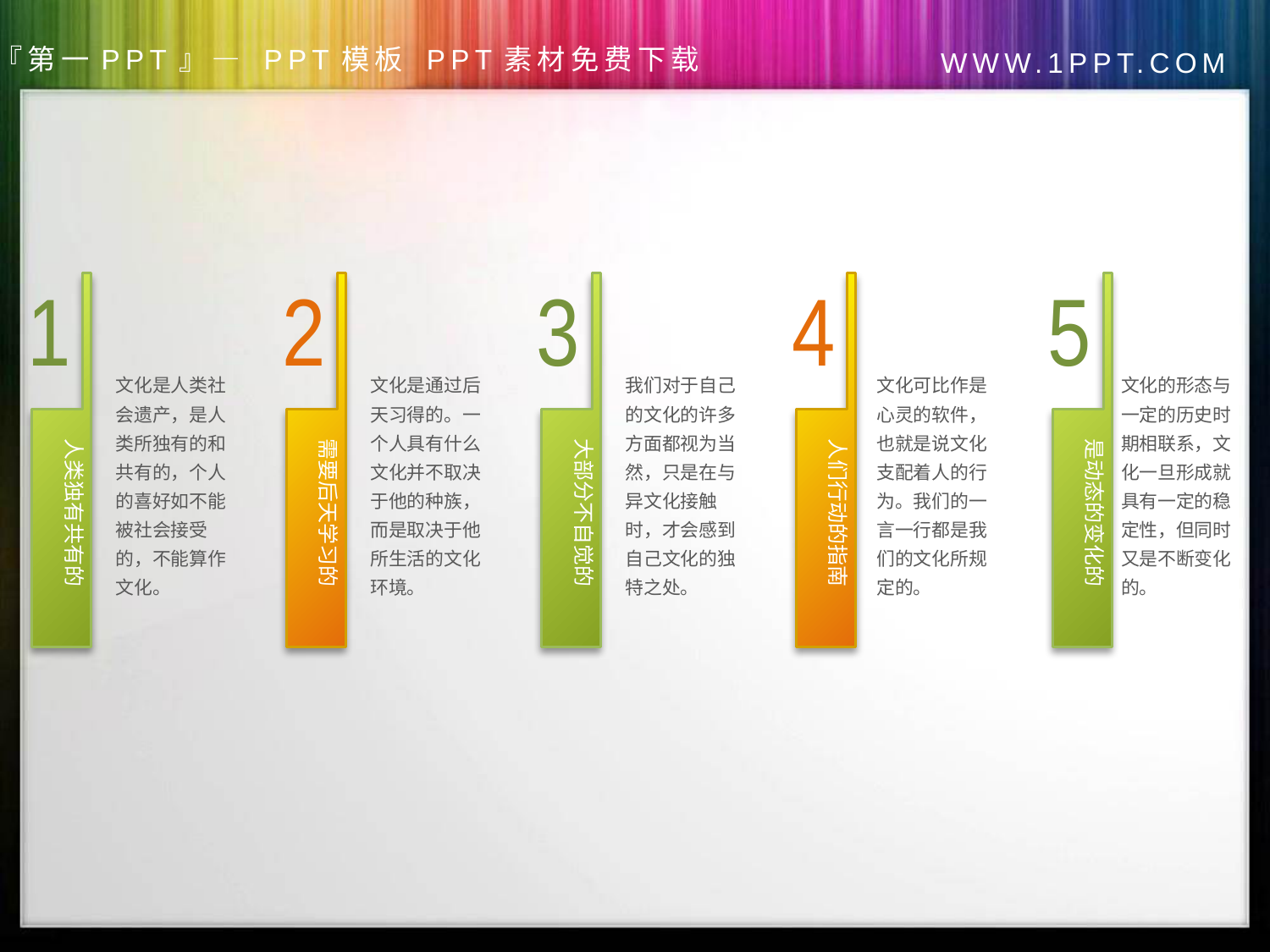

1
2
3
4
5

文化是人类社会遗产，是人类所独有的和共有的，个人的喜好如不能被社会接受的，不能算作文化。
文化是通过后天习得的。一个人具有什么文化并不取决于他的种族，而是取决于他所生活的文化环境。
我们对于自己的文化的许多方面都视为当然，只是在与异文化接触时，才会感到自己文化的独特之处。
文化可比作是心灵的软件，也就是说文化支配着人的行为。我们的一言一行都是我们的文化所规定的。
文化的形态与一定的历史时期相联系，文化一旦形成就具有一定的稳定性，但同时又是不断变化的。
人类独有共有的
需要后天学习的
大部分不自觉的
人们行动的指南
是动态的变化的